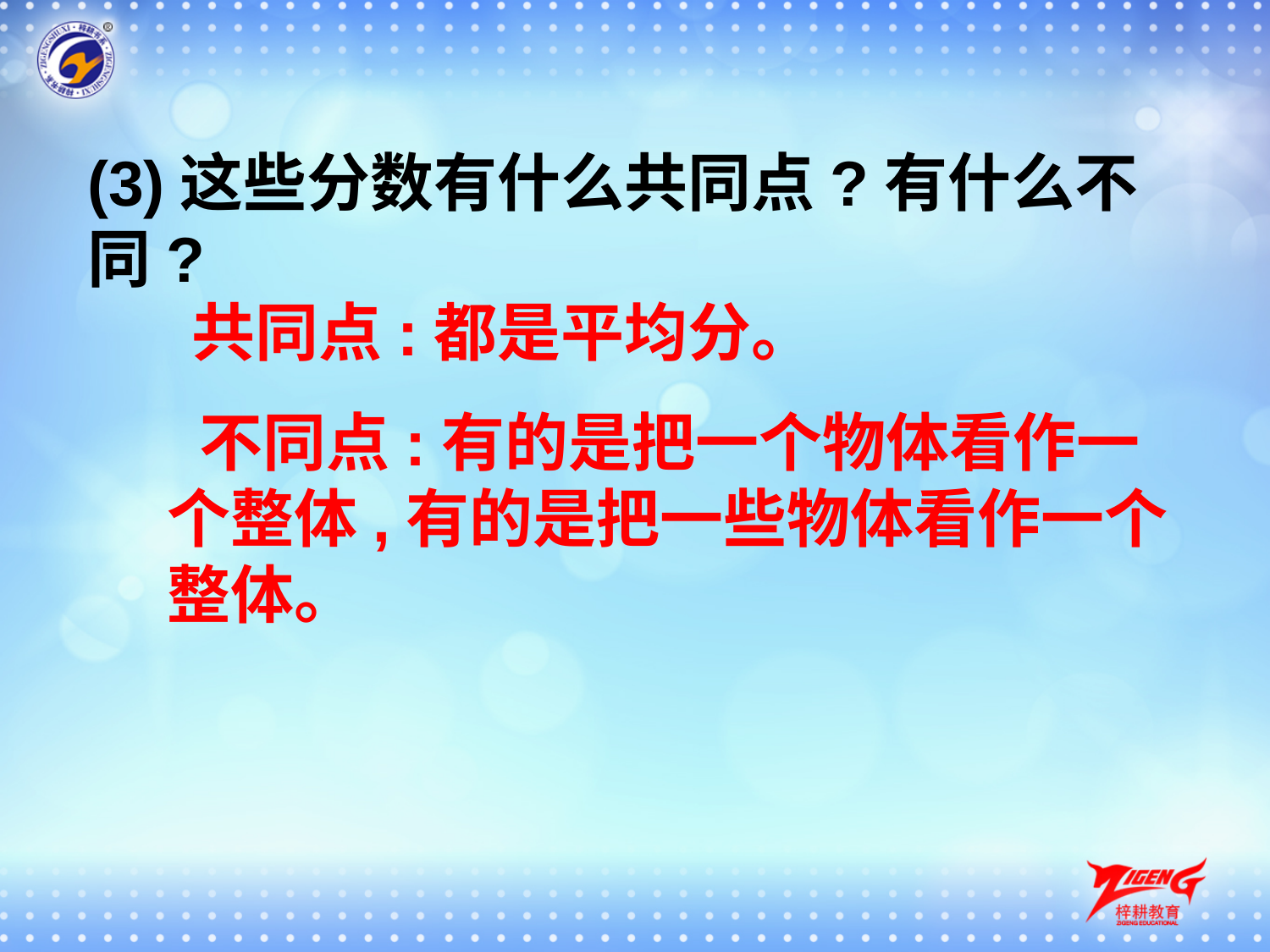

(3)这些分数有什么共同点?有什么不同?
共同点:都是平均分。
不同点:有的是把一个物体看作一个整体,有的是把一些物体看作一个整体。